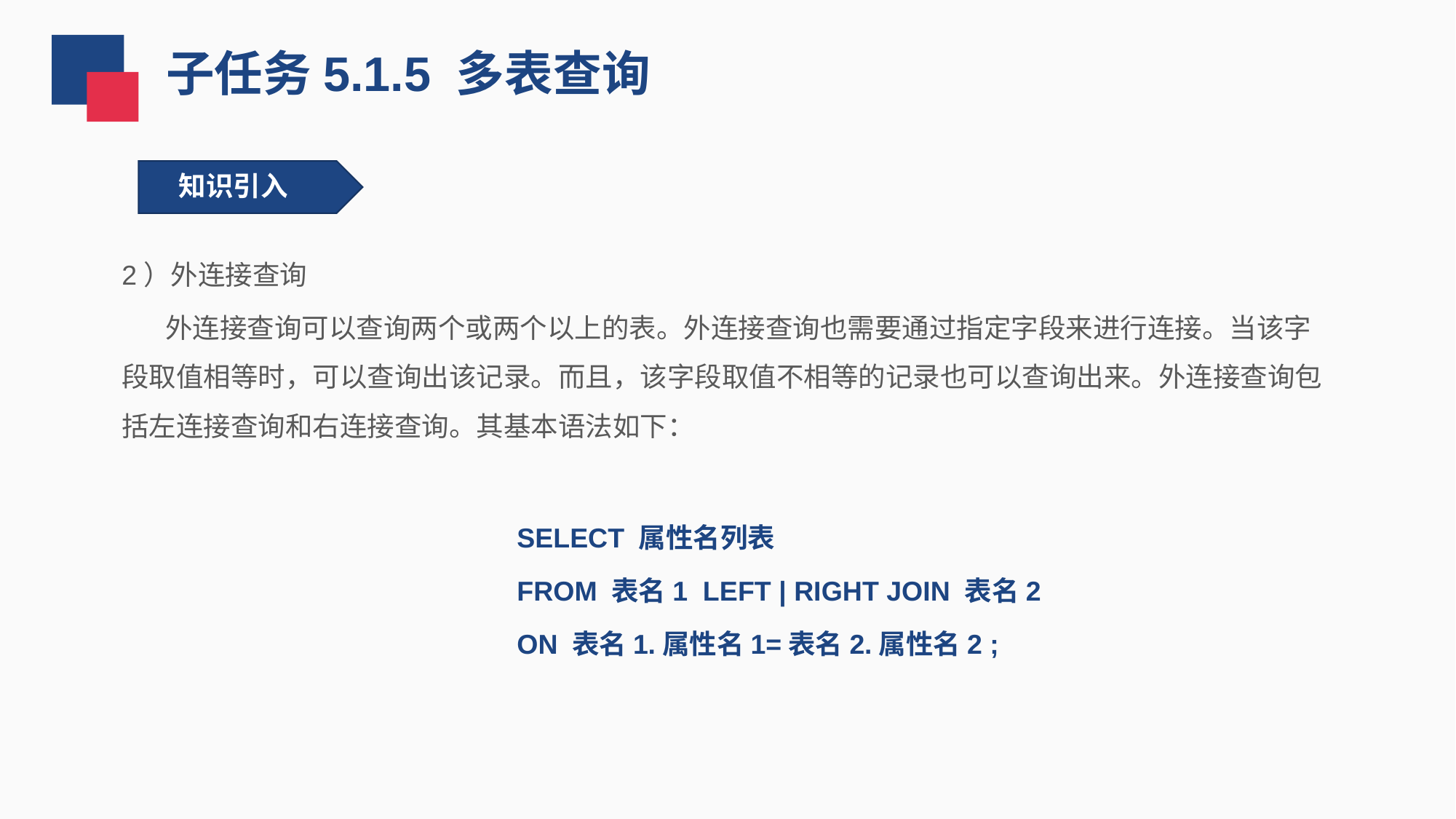

子任务5.1.5 多表查询

知识引入
2）外连接查询
      外连接查询可以查询两个或两个以上的表。外连接查询也需要通过指定字段来进行连接。当该字段取值相等时，可以查询出该记录。而且，该字段取值不相等的记录也可以查询出来。外连接查询包括左连接查询和右连接查询。其基本语法如下：
SELECT 属性名列表
FROM 表名1  LEFT | RIGHT JOIN 表名2
ON 表名1.属性名1=表名2.属性名2 ;